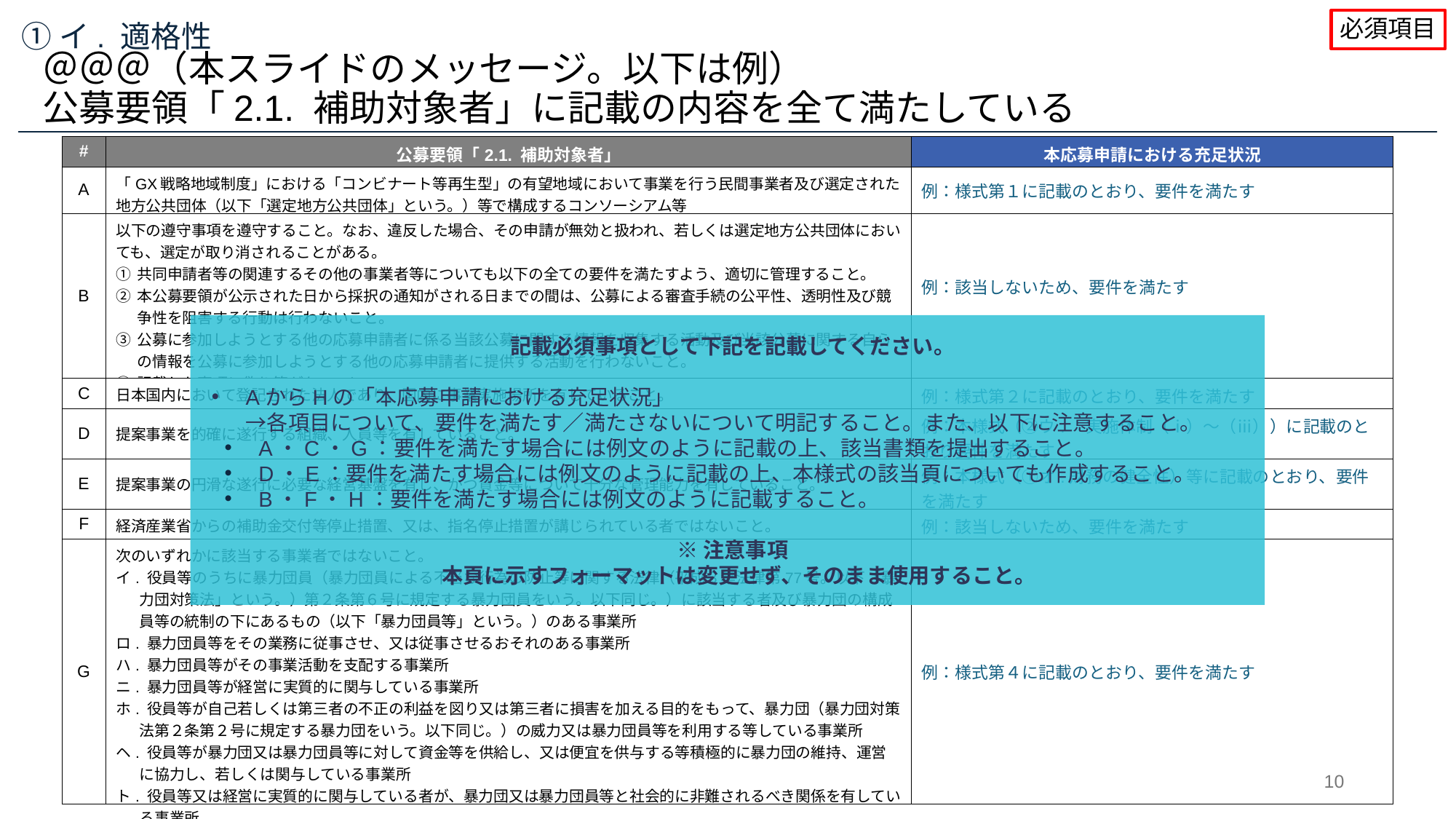

必須項目
①イ. 適格性
＠＠＠（本スライドのメッセージ。以下は例）
公募要領「2.1. 補助対象者」に記載の内容を全て満たしている
| # | 公募要領「2.1. 補助対象者」 | 本応募申請における充足状況 |
| --- | --- | --- |
| A | 「GX戦略地域制度」における「コンビナート等再生型」の有望地域において事業を行う民間事業者及び選定された地方公共団体（以下「選定地方公共団体」という。）等で構成するコンソーシアム等 | 例：様式第１に記載のとおり、要件を満たす |
| B | 以下の遵守事項を遵守すること。なお、違反した場合、その申請が無効と扱われ、若しくは選定地方公共団体においても、選定が取り消されることがある。 ① 共同申請者等の関連するその他の事業者等についても以下の全ての要件を満たすよう、適切に管理すること。 ② 本公募要領が公示された日から採択の通知がされる日までの間は、公募による審査手続の公平性、透明性及び競争性を阻害する行動は行わないこと。 ③ 公募に参加しようとする他の応募申請者に係る当該公募に関する情報を収集する活動及び当該公募に関する自らの情報を公募に参加しようとする他の応募申請者に提供する活動を行わないこと。 ④ 記載した事項に偽り等がないこと。 | 例：該当しないため、要件を満たす |
| C | 日本国内において登記された法人であり、国内に事業実施場所を有していること。 | 例：様式第２に記載のとおり、要件を満たす |
| D | 提案事業を的確に遂行する組織、人員等を有していること。 | 例：本様式（②ウ.　実施体制（ⅰ）～（ⅲ））に記載のとおり要件を満たす |
| E | 提案事業の円滑な遂行に必要な経営基盤を有し、かつ資金等について十分な管理能力を有していること。 | 例：本様式（①オ.財務の健全性）等に記載のとおり、要件を満たす |
| F | 経済産業省からの補助金交付等停止措置、又は、指名停止措置が講じられている者ではないこと。 | 例：該当しないため、要件を満たす |
| G | 次のいずれかに該当する事業者ではないこと。 イ. 役員等のうちに暴力団員（暴力団員による不当な行為の防止等に関する法律（平成３年法律第77号。以下「暴力団対策法」という。）第２条第６号に規定する暴力団員をいう。以下同じ。）に該当する者及び暴力団の構成員等の統制の下にあるもの（以下「暴力団員等」という。）のある事業所 ロ. 暴力団員等をその業務に従事させ、又は従事させるおそれのある事業所 ハ. 暴力団員等がその事業活動を支配する事業所 ニ. 暴力団員等が経営に実質的に関与している事業所 ホ. 役員等が自己若しくは第三者の不正の利益を図り又は第三者に損害を加える目的をもって、暴力団（暴力団対策法第２条第２号に規定する暴力団をいう。以下同じ。）の威力又は暴力団員等を利用する等している事業所 ヘ. 役員等が暴力団又は暴力団員等に対して資金等を供給し、又は便宜を供与する等積極的に暴力団の維持、運営に協力し、若しくは関与している事業所 ト. 役員等又は経営に実質的に関与している者が、暴力団又は暴力団員等と社会的に非難されるべき関係を有している事業所 チ. イからトまでに規定する事業所であると知りながら、これを不当に利用する等している事業所 | 例：様式第４に記載のとおり、要件を満たす |
記載必須事項として下記を記載してください。

AからHの「本応募申請における充足状況」
→各項目について、要件を満たす／満たさないについて明記すること。また、以下に注意すること。
A・C・G：要件を満たす場合には例文のように記載の上、該当書類を提出すること。
D・E：要件を満たす場合には例文のように記載の上、本様式の該当頁についても作成すること。
B・F・H：要件を満たす場合には例文のように記載すること。
※注意事項
本頁に示すフォーマットは変更せず、そのまま使用すること。
10